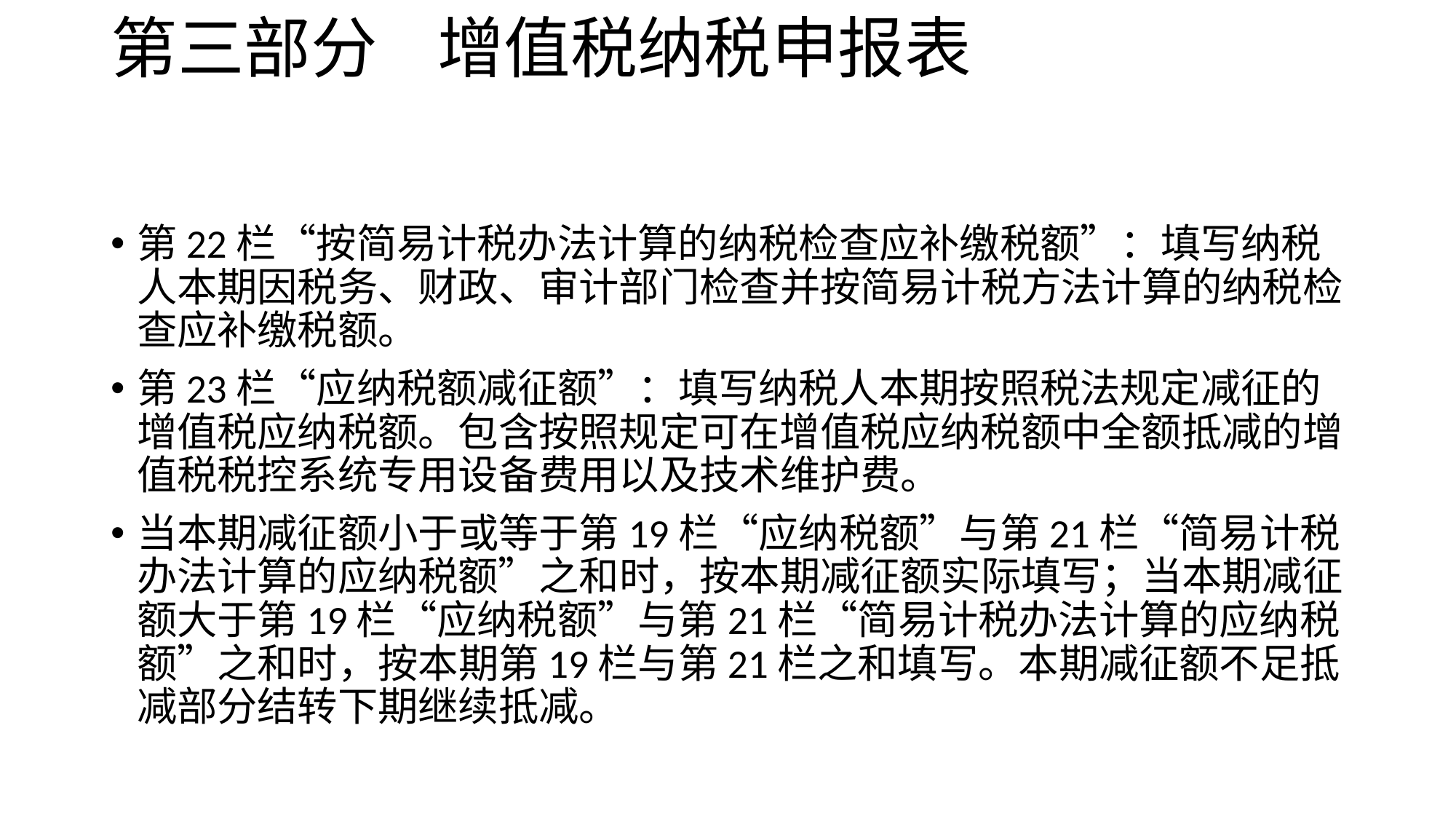

# 第三部分    增值税纳税申报表

第22栏“按简易计税办法计算的纳税检查应补缴税额”：填写纳税人本期因税务、财政、审计部门检查并按简易计税方法计算的纳税检查应补缴税额。
第23栏“应纳税额减征额”：填写纳税人本期按照税法规定减征的增值税应纳税额。包含按照规定可在增值税应纳税额中全额抵减的增值税税控系统专用设备费用以及技术维护费。
当本期减征额小于或等于第19栏“应纳税额”与第21栏“简易计税办法计算的应纳税额”之和时，按本期减征额实际填写；当本期减征额大于第19栏“应纳税额”与第21栏“简易计税办法计算的应纳税额”之和时，按本期第19栏与第21栏之和填写。本期减征额不足抵减部分结转下期继续抵减。